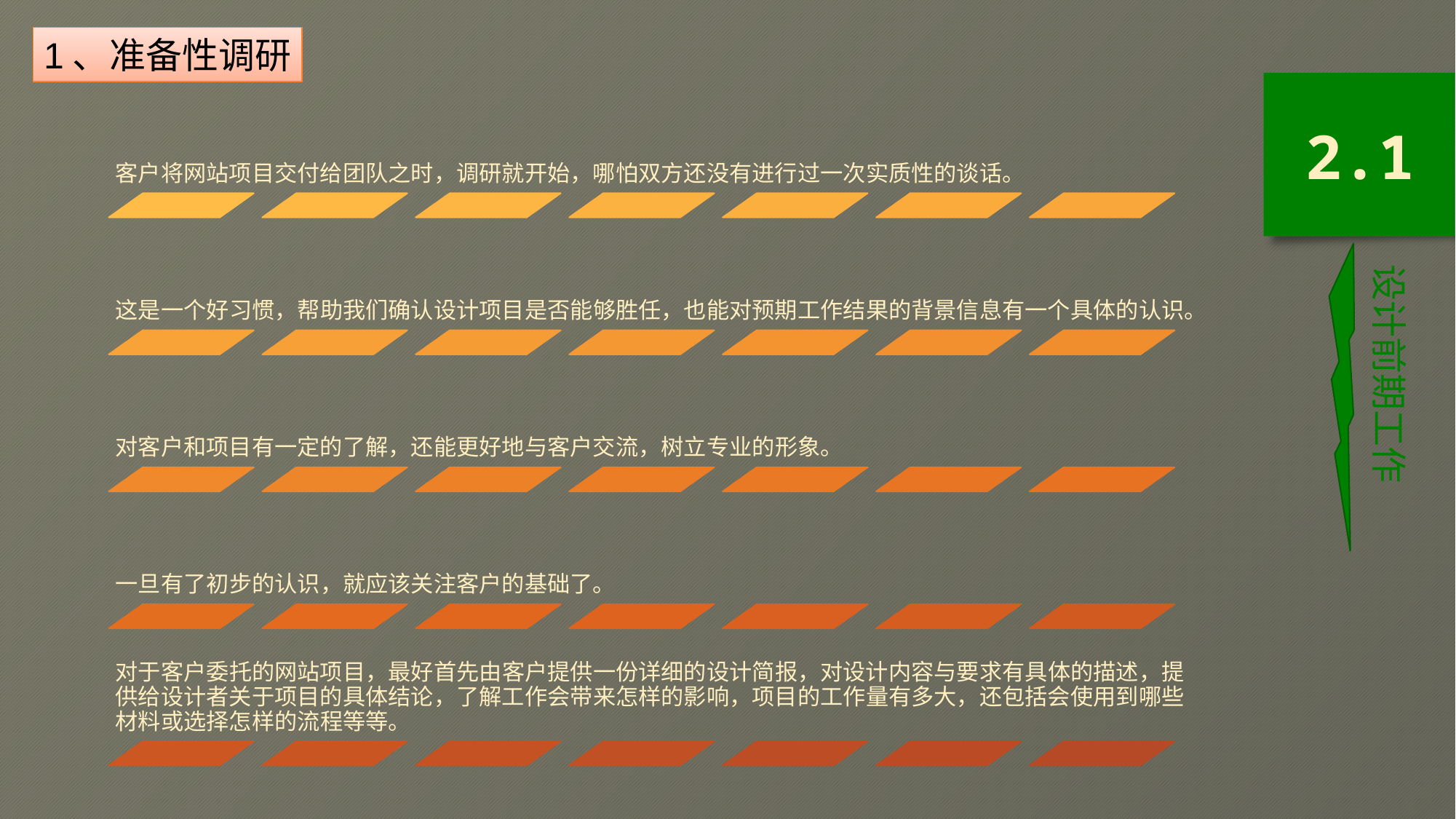

1、准备性调研
客户将网站项目交付给团队之时，调研就开始，哪怕双方还没有进行过一次实质性的谈话。
这是一个好习惯，帮助我们确认设计项目是否能够胜任，也能对预期工作结果的背景信息有一个具体的认识。
对客户和项目有一定的了解，还能更好地与客户交流，树立专业的形象。
一旦有了初步的认识，就应该关注客户的基础了。
对于客户委托的网站项目，最好首先由客户提供一份详细的设计简报，对设计内容与要求有具体的描述，提供给设计者关于项目的具体结论，了解工作会带来怎样的影响，项目的工作量有多大，还包括会使用到哪些材料或选择怎样的流程等等。
2.1

设计前期工作